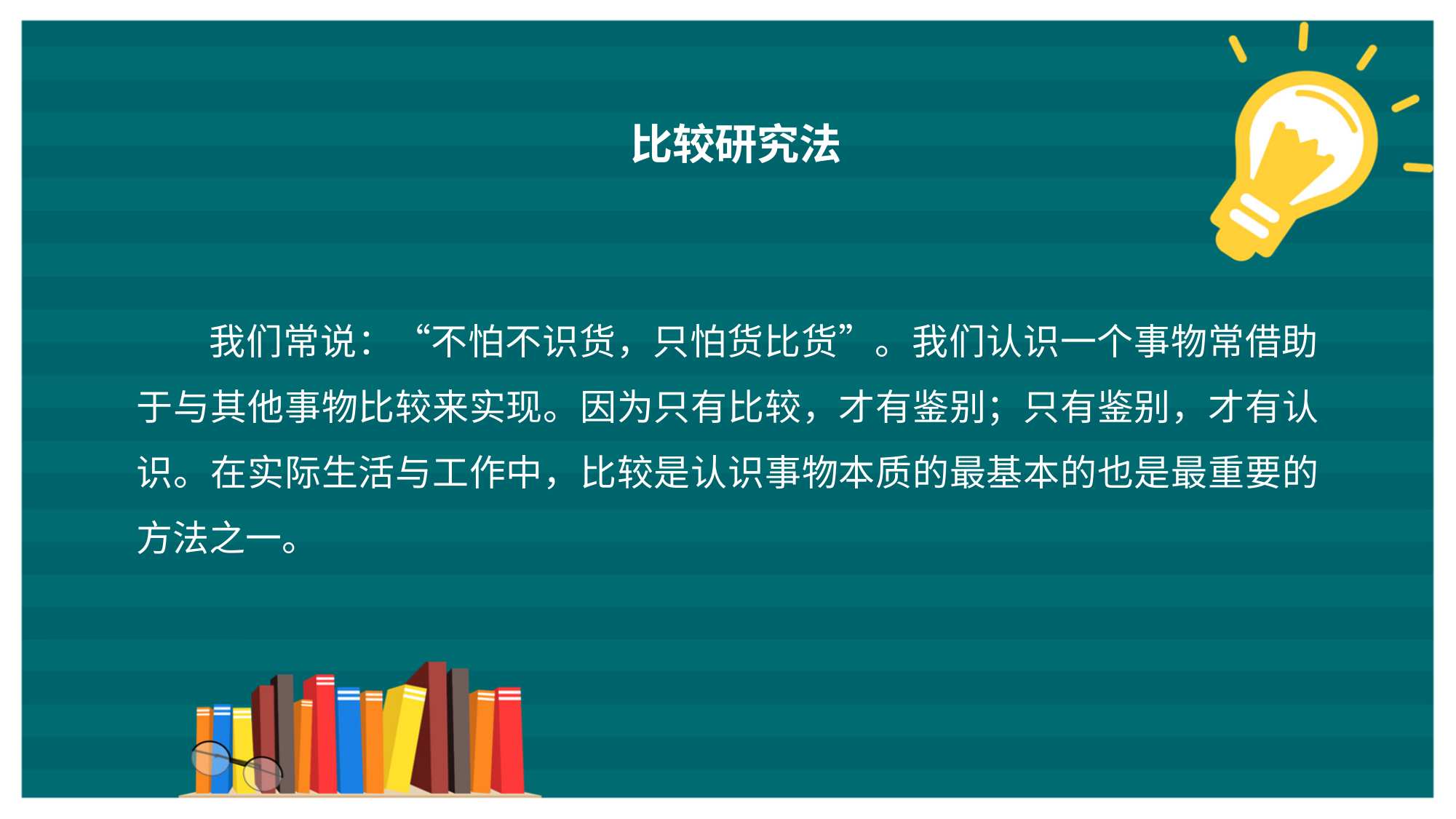

比较研究法

我们常说：“不怕不识货，只怕货比货”。我们认识一个事物常借助于与其他事物比较来实现。因为只有比较，才有鉴别；只有鉴别，才有认识。在实际生活与工作中，比较是认识事物本质的最基本的也是最重要的方法之一。